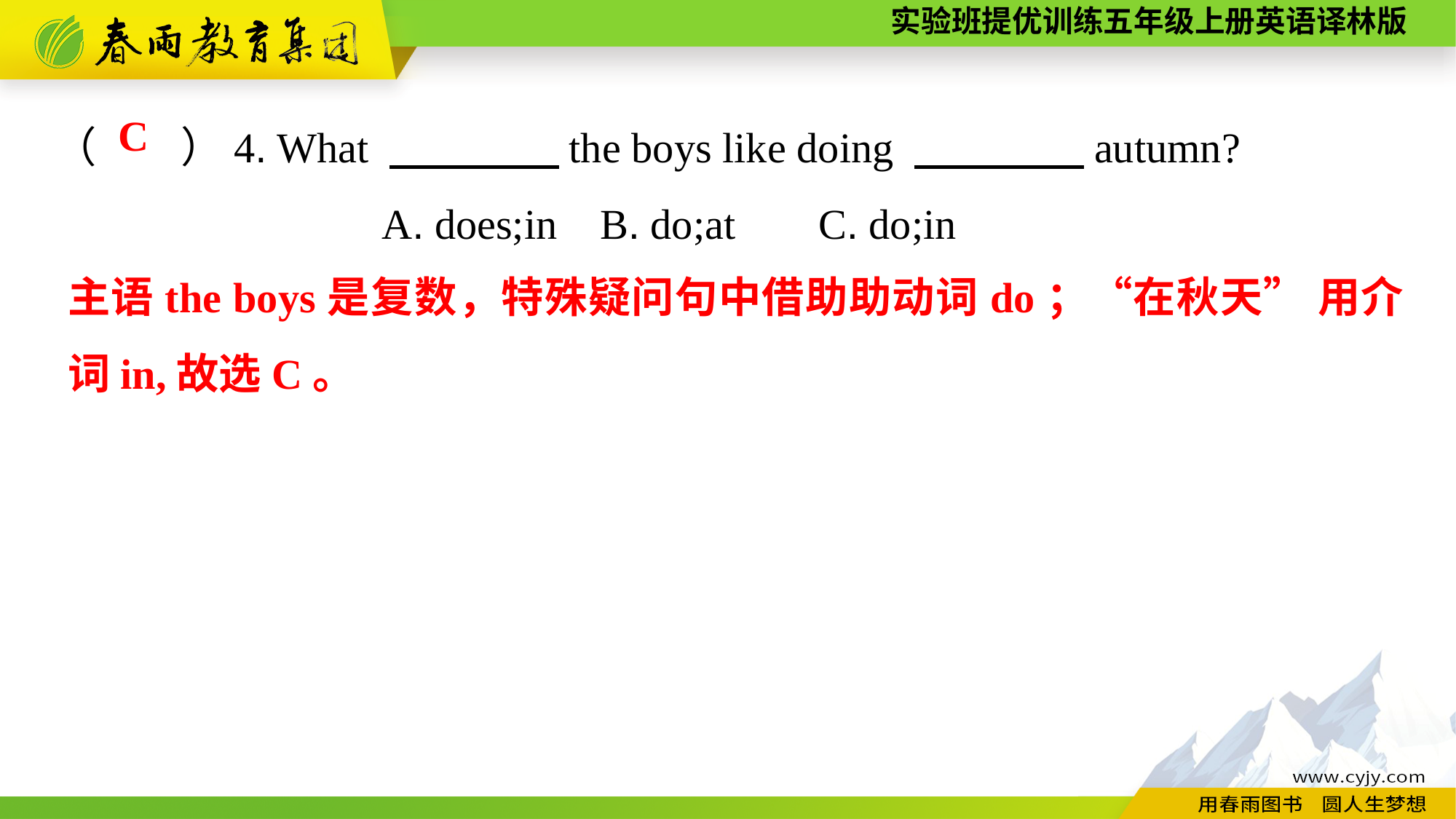

（　　）4. What 　　　　the boys like doing 　　　　autumn?
			A. does;in	B. do;at	C. do;in
C
主语the boys是复数，特殊疑问句中借助助动词do；“在秋天” 用介词in,故选C。